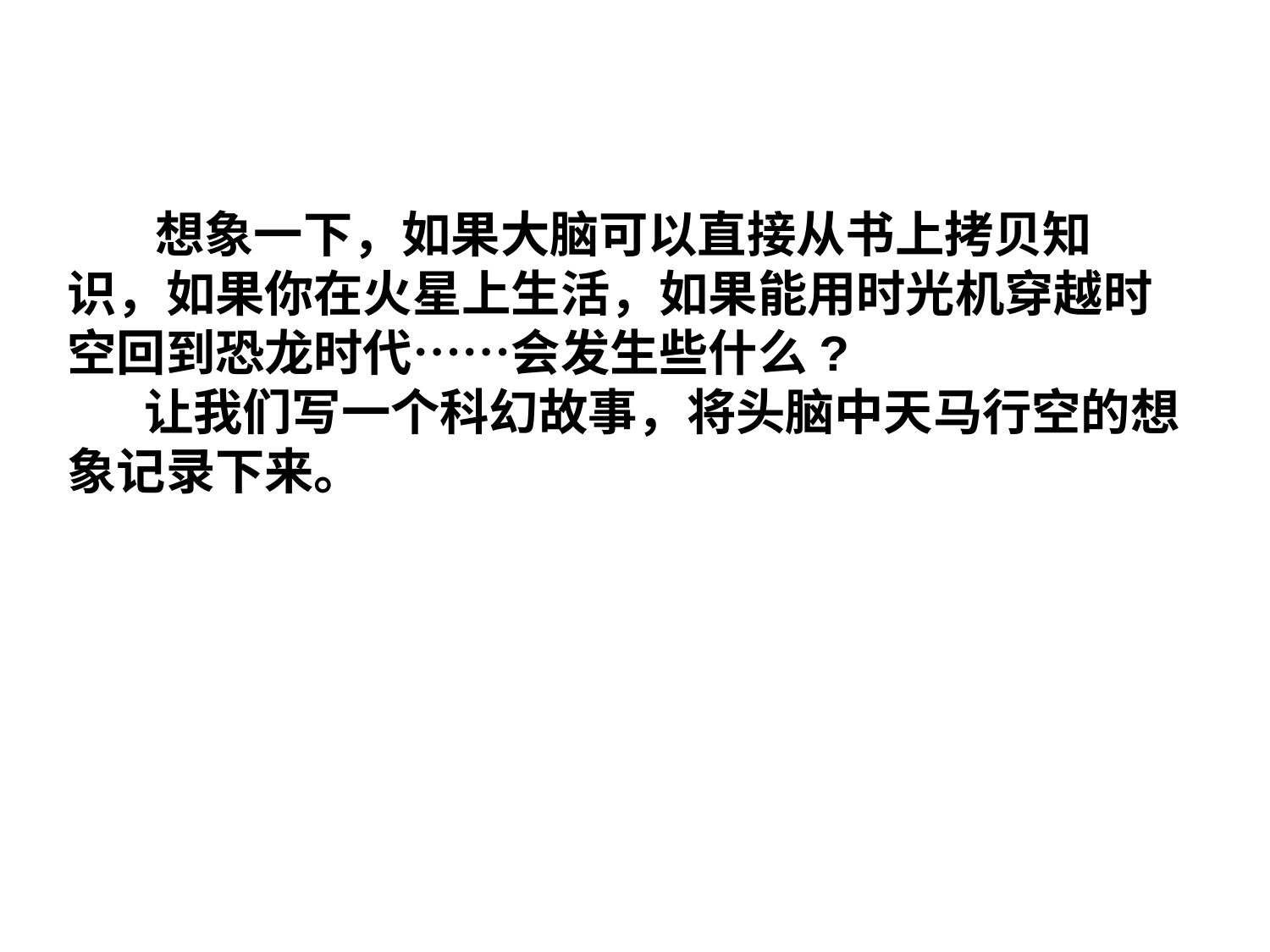

想象一下，如果大脑可以直接从书上拷贝知识，如果你在火星上生活，如果能用时光机穿越时空回到恐龙时代……会发生些什么?
  让我们写一个科幻故事，将头脑中天马行空的想象记录下来。